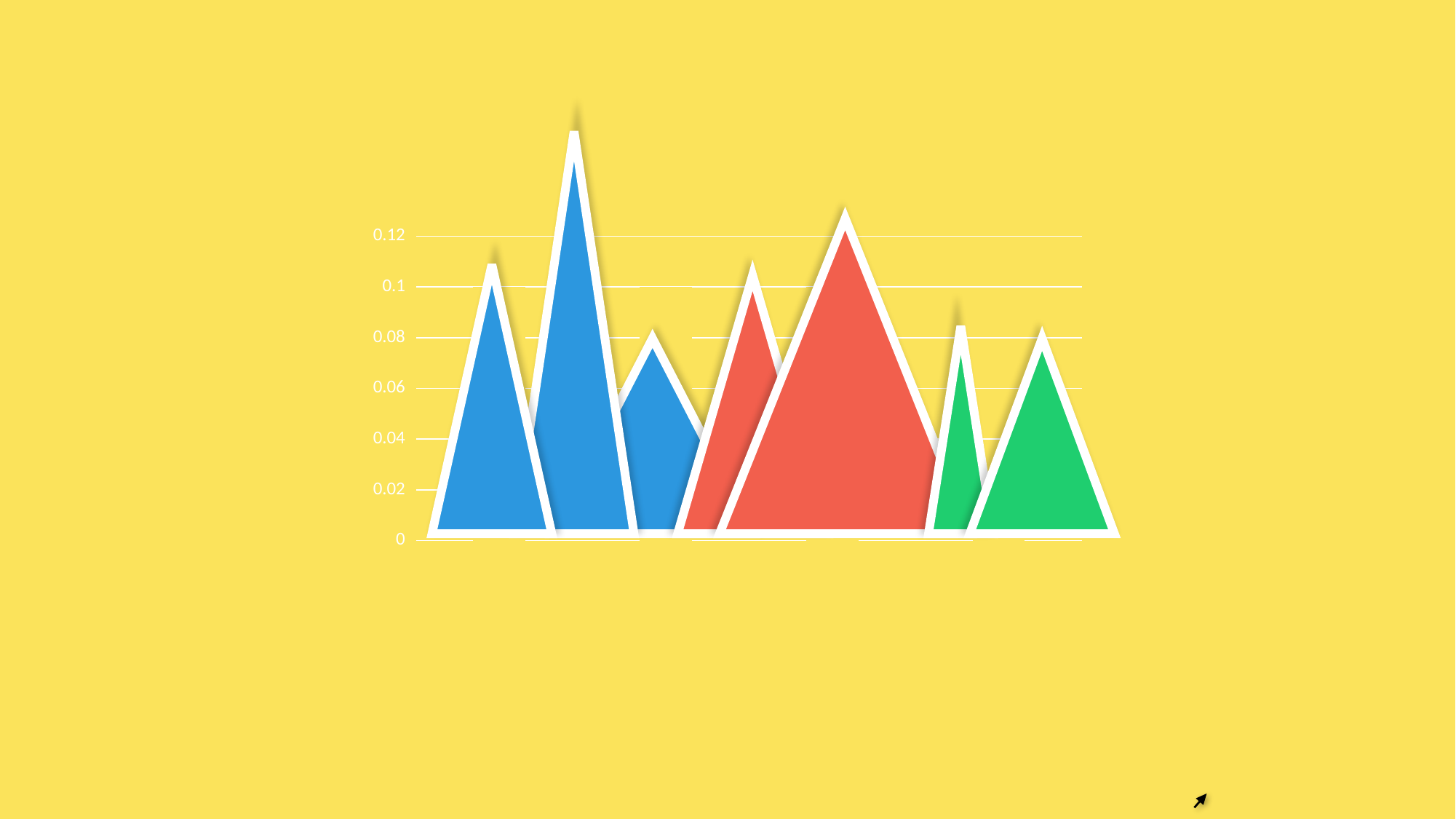

### Chart

| Category | 系列 1 |
|---|---|
| 类别 1 | 0.1 |
| 类别 2 | 0.1 |
| 类别 3 | 0.1 |
| 类别 4 | 0.010000000000000002 |